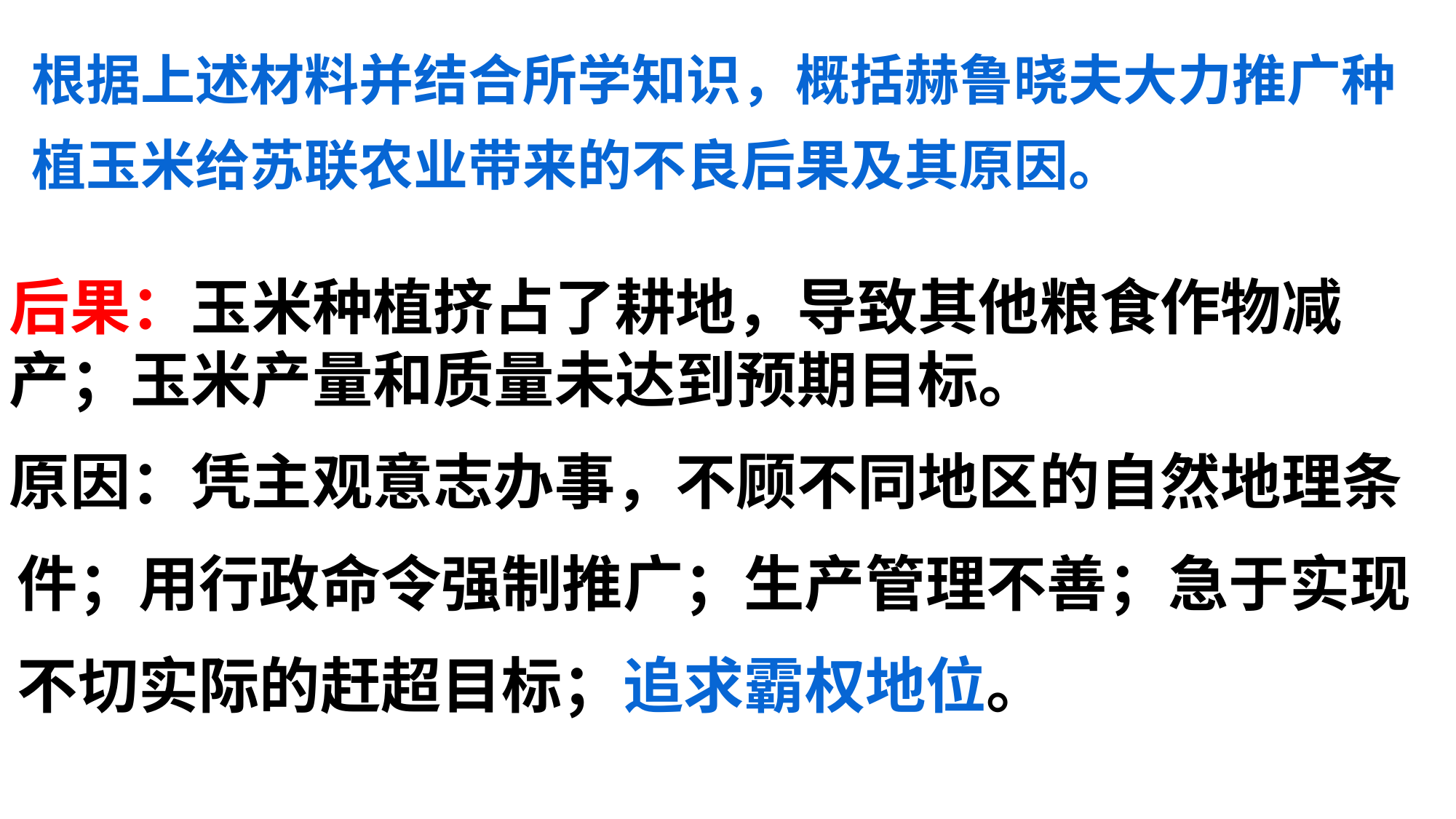

根据上述材料并结合所学知识，概括赫鲁晓夫大力推广种植玉米给苏联农业带来的不良后果及其原因。
后果：玉米种植挤占了耕地，导致其他粮食作物减产；玉米产量和质量未达到预期目标。原因：凭主观意志办事，不顾不同地区的自然地理条件；用行政命令强制推广；生产管理不善；急于实现不切实际的赶超目标；追求霸权地位。